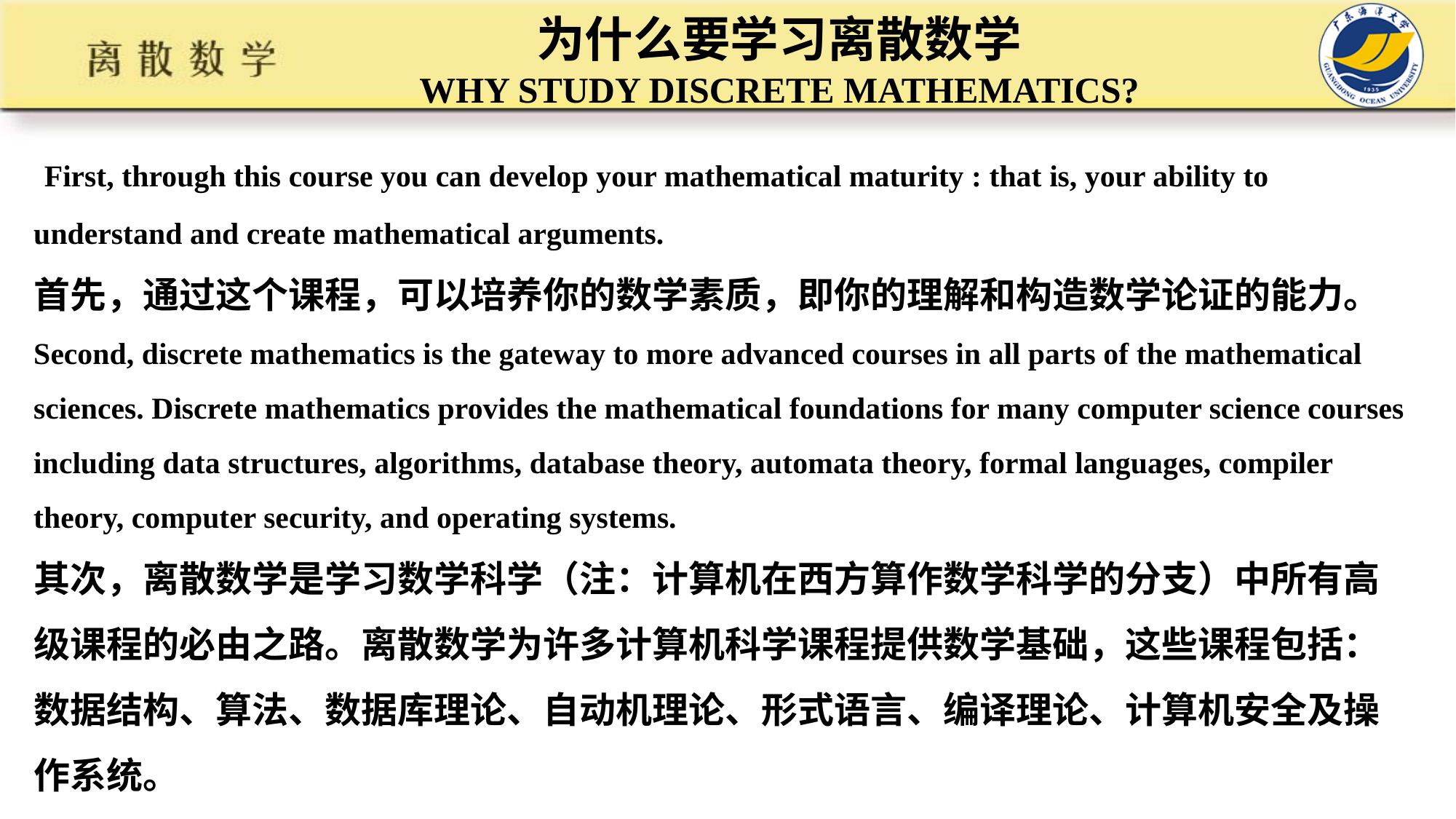

# 为什么要学习离散数学 WHY STUDY DISCRETE MATHEMATICS?
 First, through this course you can develop your mathematical maturity : that is, your ability to understand and create mathematical arguments.
首先，通过这个课程，可以培养你的数学素质，即你的理解和构造数学论证的能力。
Second, discrete mathematics is the gateway to more advanced courses in all parts of the mathematical sciences. Discrete mathematics provides the mathematical foundations for many computer science courses including data structures, algorithms, database theory, automata theory, formal languages, compiler theory, computer security, and operating systems.
其次，离散数学是学习数学科学（注：计算机在西方算作数学科学的分支）中所有高级课程的必由之路。离散数学为许多计算机科学课程提供数学基础，这些课程包括：数据结构、算法、数据库理论、自动机理论、形式语言、编译理论、计算机安全及操作系统。